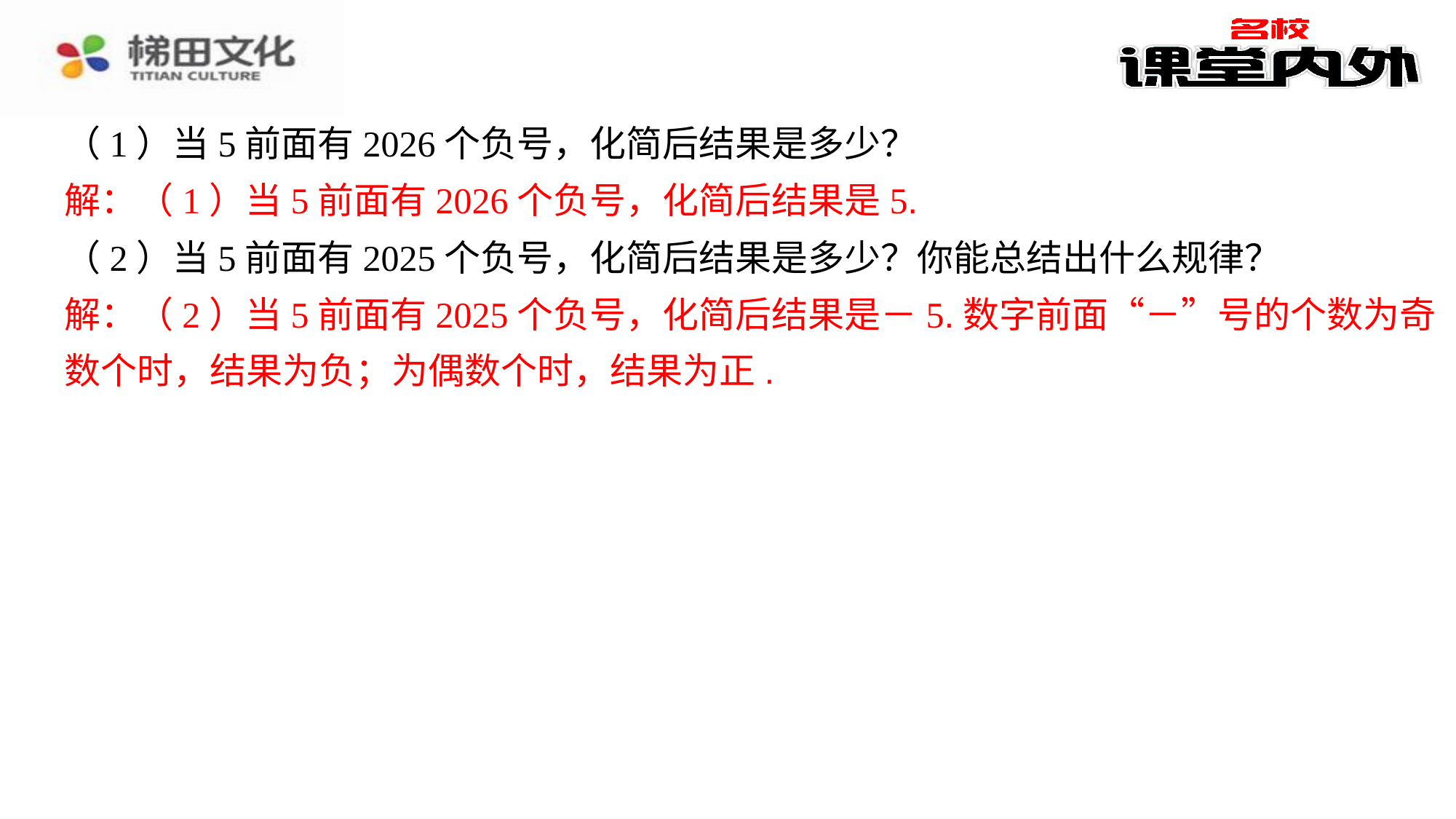

（1）当5前面有2026个负号，化简后结果是多少？
解：（1）当5前面有2026个负号，化简后结果是5.
（2）当5前面有2025个负号，化简后结果是多少？你能总结出什么规律？
解：（2）当5前面有2025个负号，化简后结果是－5.数字前面“－”号的个数为奇
数个时，结果为负；为偶数个时，结果为正.
解：（2）当5前面有2025个负号，化简后结果是－5.数字前面“－”号的个数为奇
数个时，结果为负；为偶数个时，结果为正.